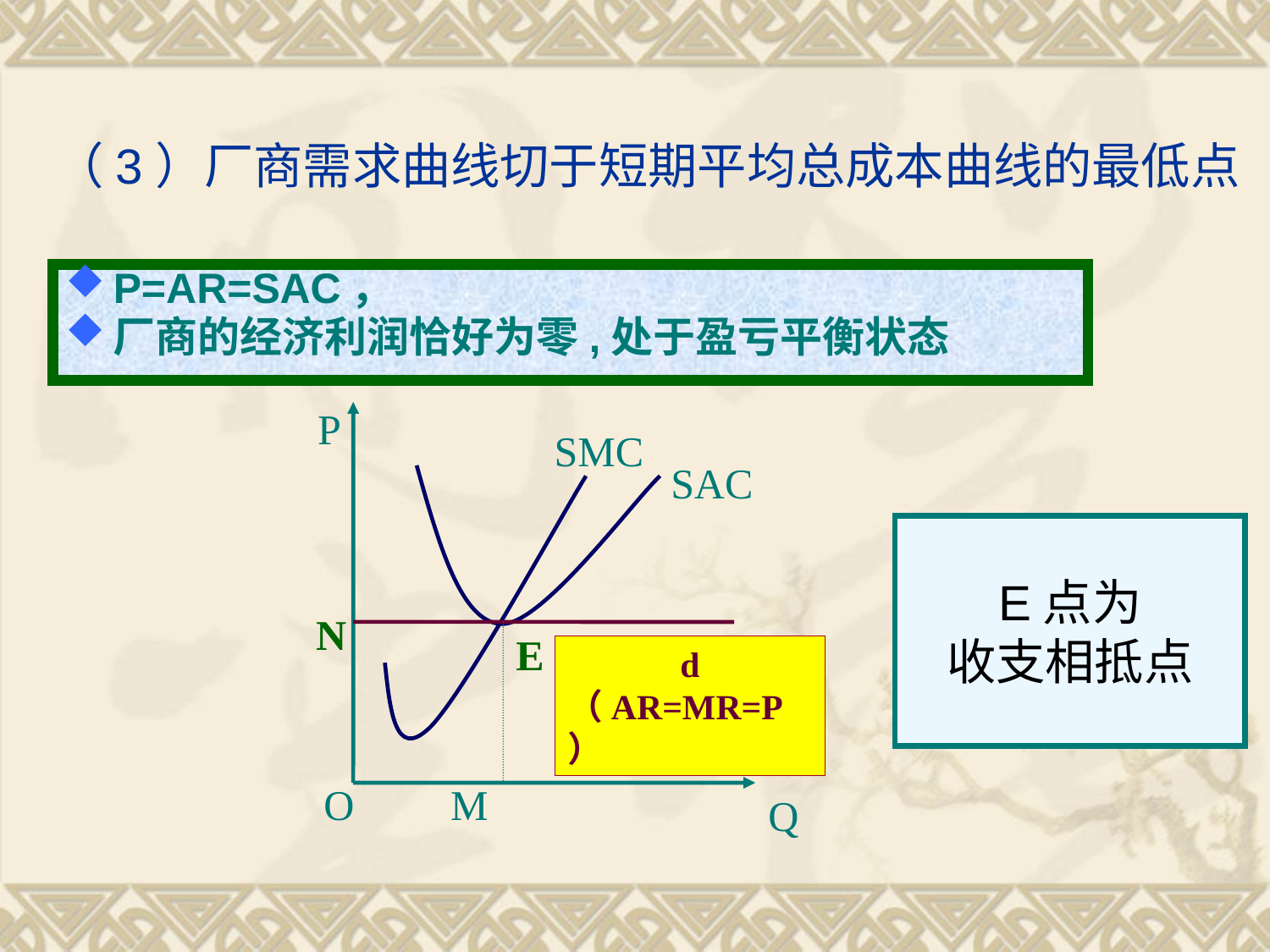

# （3）厂商需求曲线切于短期平均总成本曲线的最低点
P=AR=SAC，
厂商的经济利润恰好为零,处于盈亏平衡状态
P

SMC
SAC

E点为
收支相抵点
N

E
d
（AR=MR=P）
O
M

Q